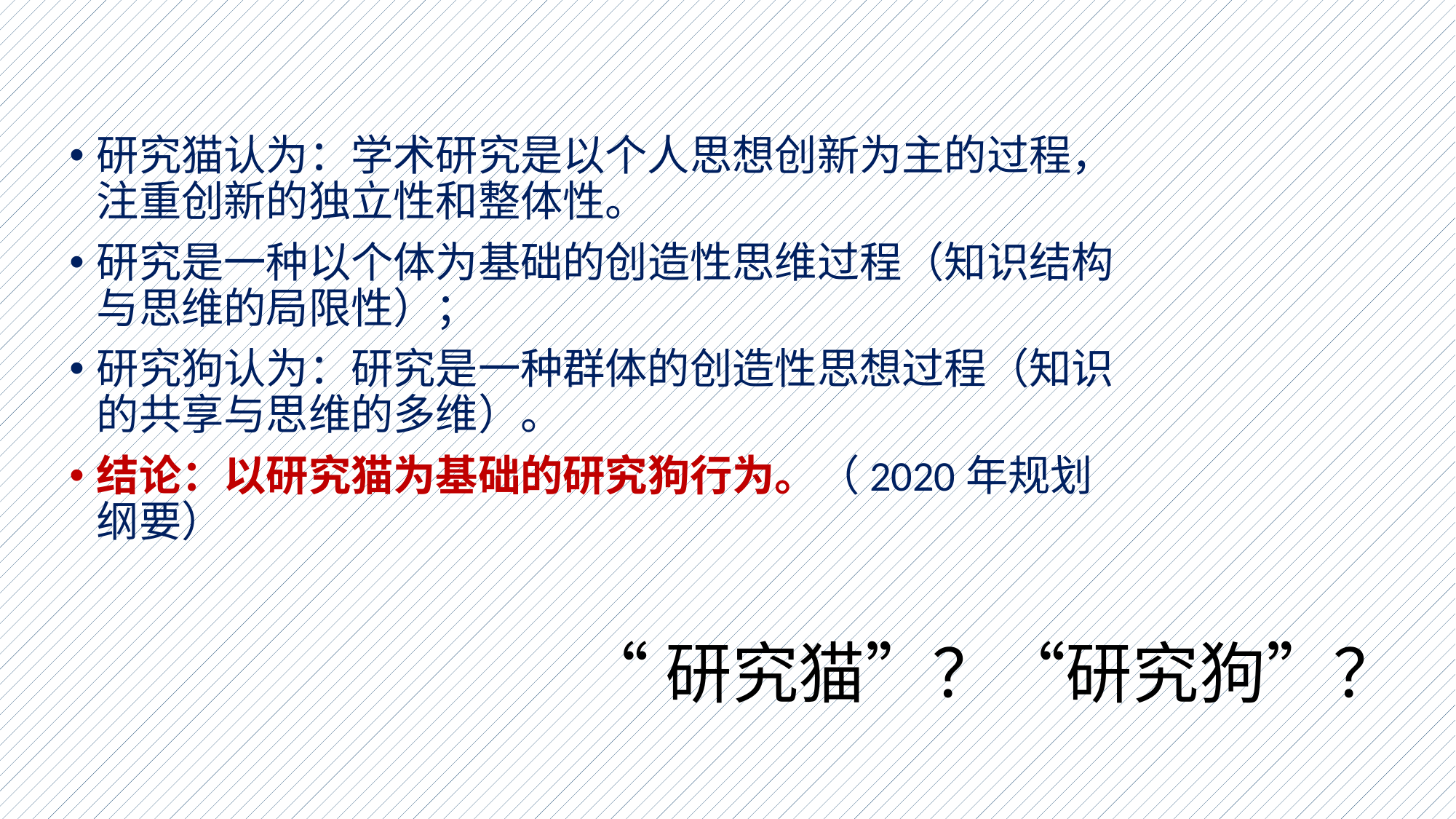

研究猫认为：学术研究是以个人思想创新为主的过程，注重创新的独立性和整体性。
研究是一种以个体为基础的创造性思维过程（知识结构与思维的局限性）；
研究狗认为：研究是一种群体的创造性思想过程（知识的共享与思维的多维）。
结论：以研究猫为基础的研究狗行为。（2020年规划纲要）
# “研究猫”？“研究狗”？